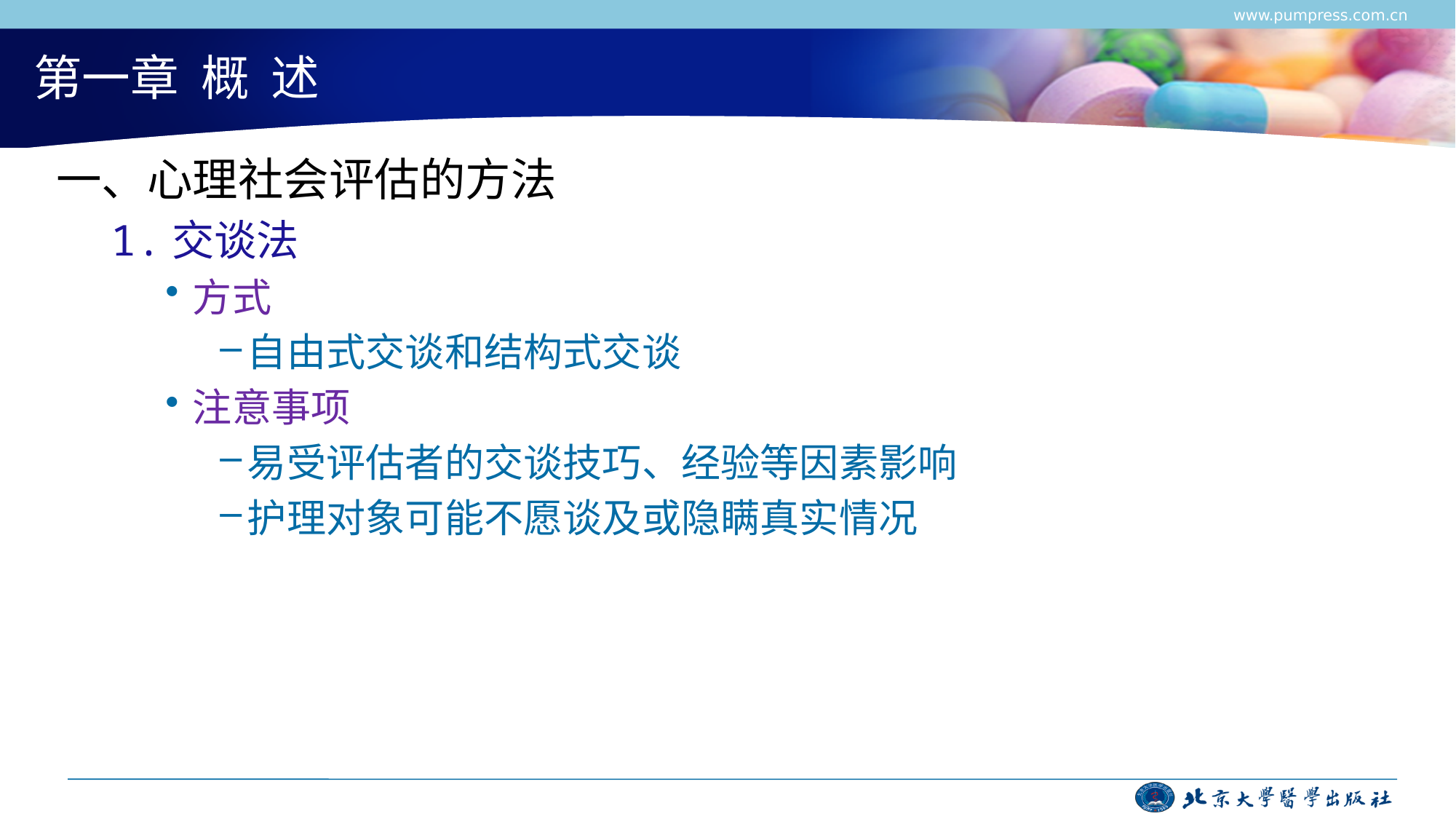

www.pumpress.com.cn
# 第一章  概  述
一、心理社会评估的方法
1.交谈法
方式
自由式交谈和结构式交谈
注意事项
易受评估者的交谈技巧、经验等因素影响
护理对象可能不愿谈及或隐瞒真实情况